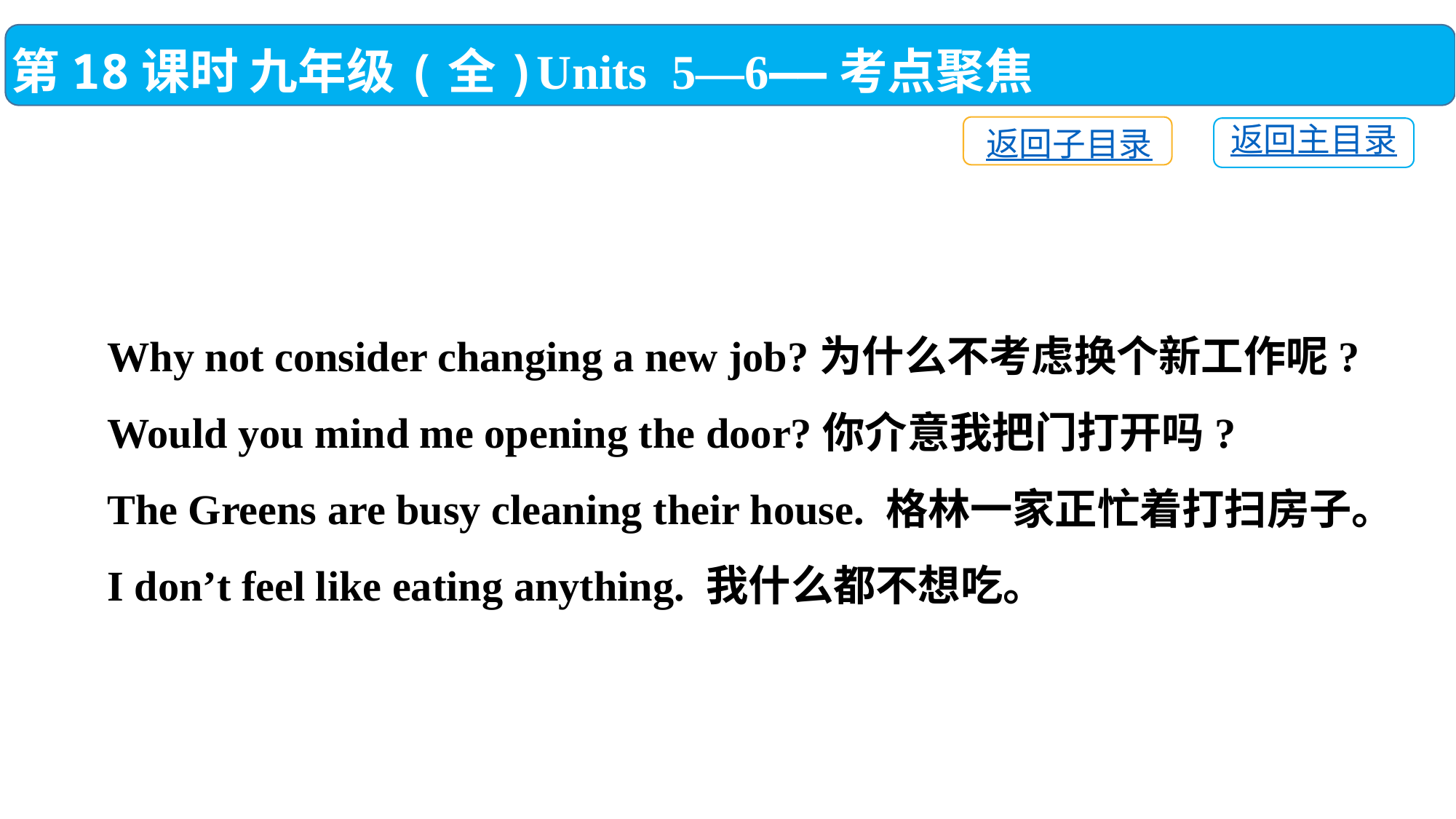

第18课时 九年级(全)Units  5—6——考点聚焦

返回子目录
返回主目录

Why not consider changing a new job?为什么不考虑换个新工作呢?
Would you mind me opening the door?你介意我把门打开吗?
The Greens are busy cleaning their house. 格林一家正忙着打扫房子。
I don’t feel like eating anything. 我什么都不想吃。